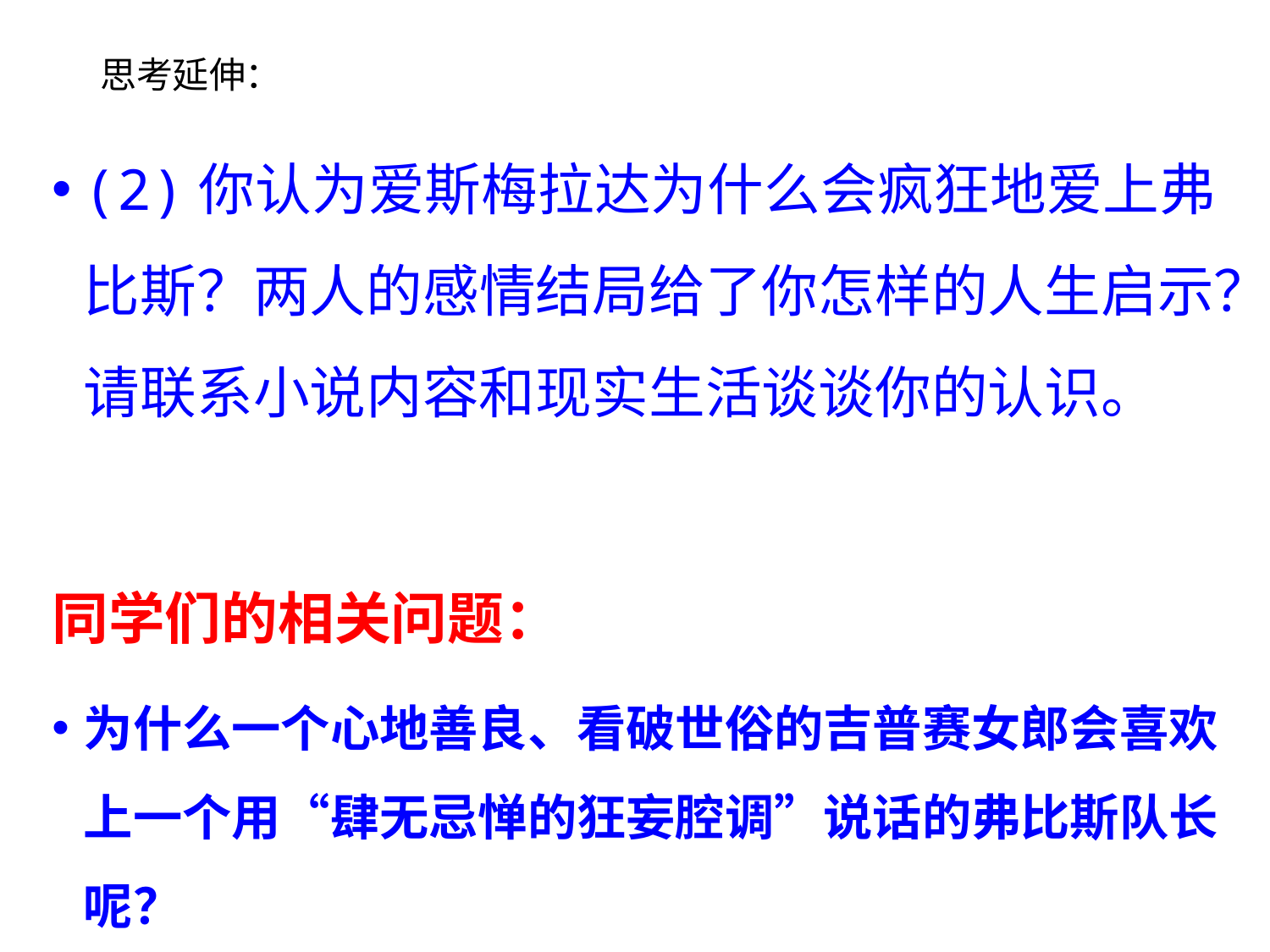

# 思考延伸：
(2)你认为爱斯梅拉达为什么会疯狂地爱上弗比斯？两人的感情结局给了你怎样的人生启示？请联系小说内容和现实生活谈谈你的认识。

同学们的相关问题：
为什么一个心地善良、看破世俗的吉普赛女郎会喜欢上一个用“肆无忌惮的狂妄腔调”说话的弗比斯队长呢？